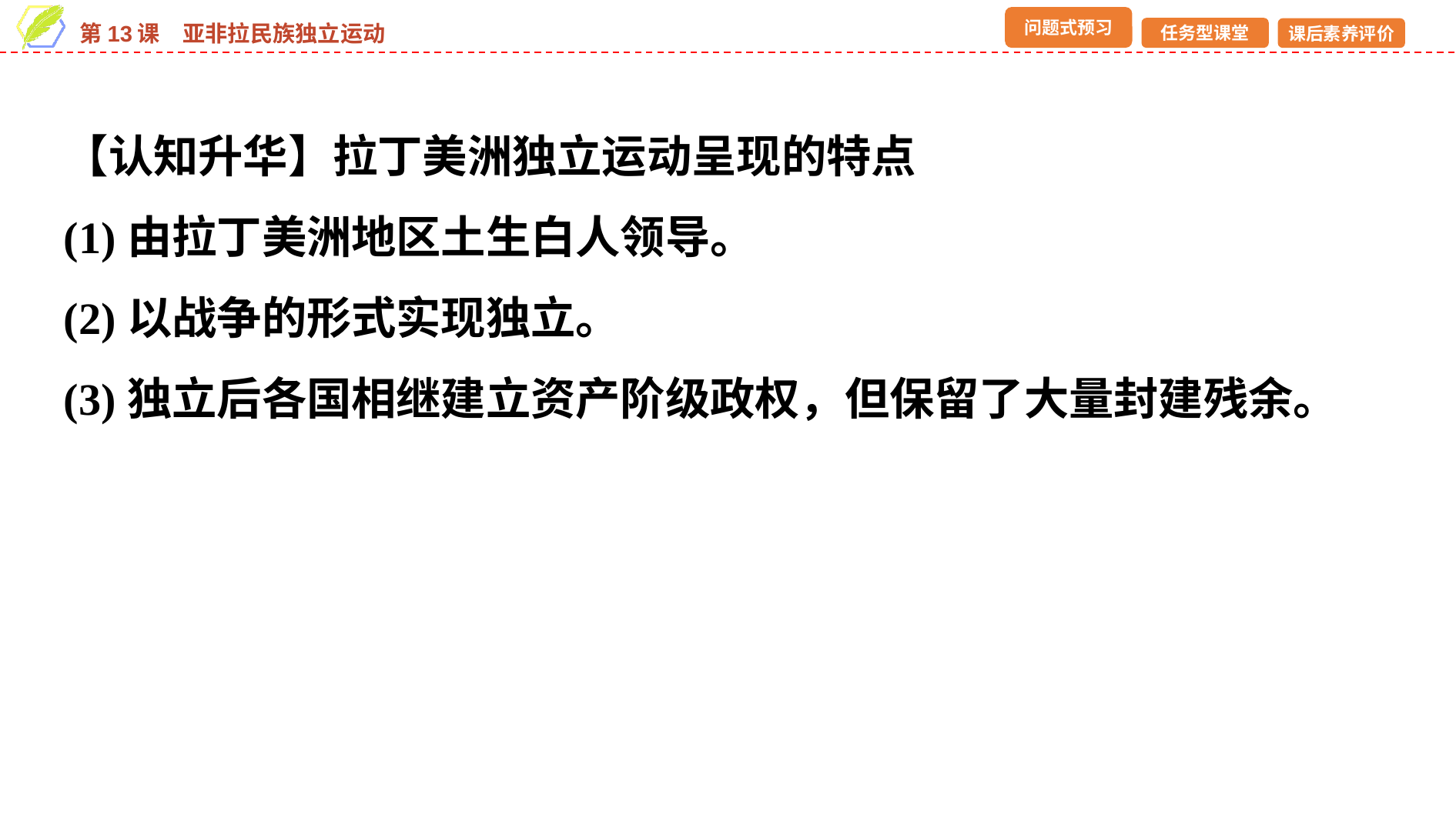

【认知升华】拉丁美洲独立运动呈现的特点
(1)由拉丁美洲地区土生白人领导。
(2)以战争的形式实现独立。
(3)独立后各国相继建立资产阶级政权，但保留了大量封建残余。